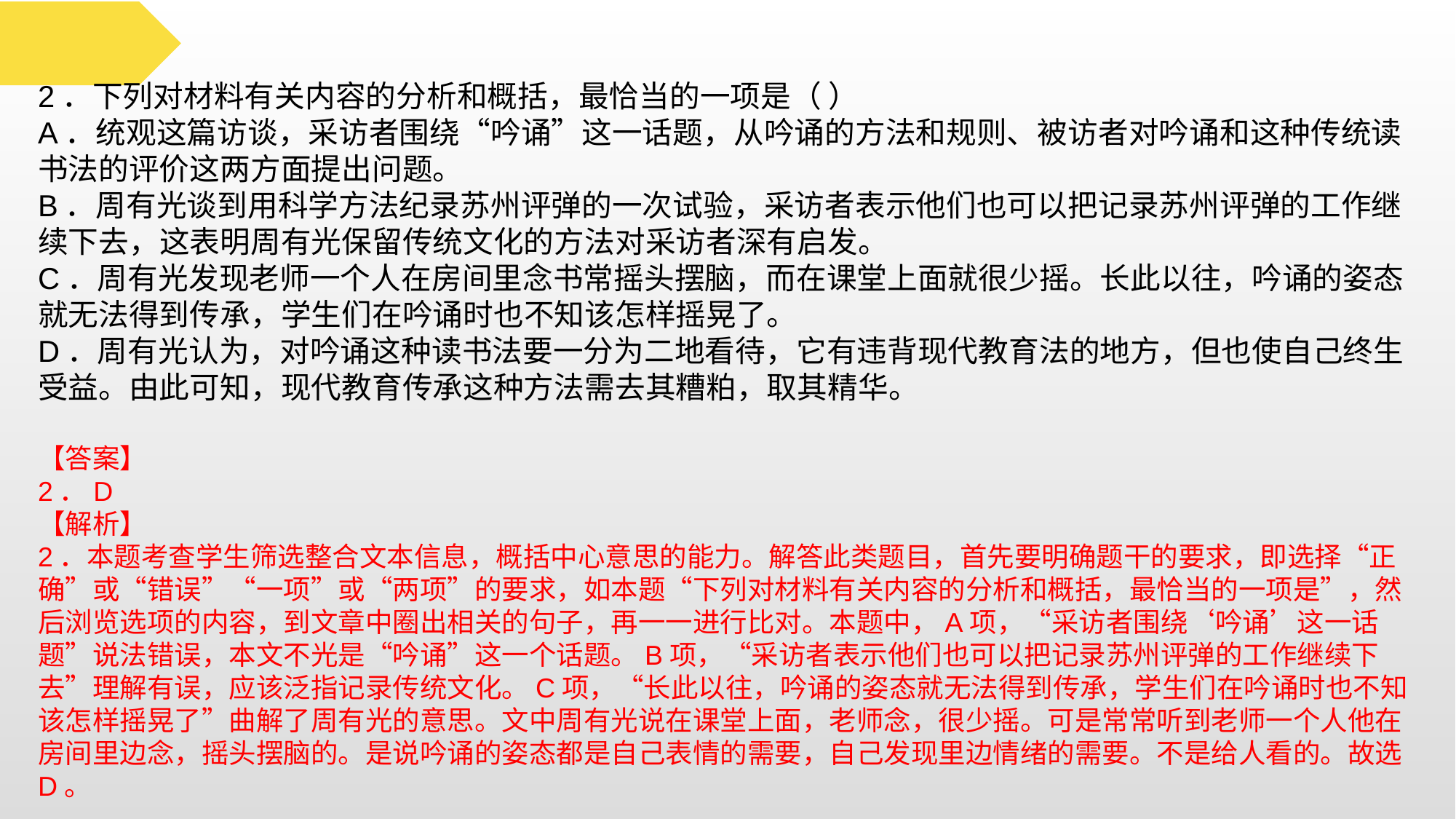

2．下列对材料有关内容的分析和概括，最恰当的一项是（ ）
A．统观这篇访谈，采访者围绕“吟诵”这一话题，从吟诵的方法和规则、被访者对吟诵和这种传统读书法的评价这两方面提出问题。
B．周有光谈到用科学方法纪录苏州评弹的一次试验，采访者表示他们也可以把记录苏州评弹的工作继续下去，这表明周有光保留传统文化的方法对采访者深有启发。
C．周有光发现老师一个人在房间里念书常摇头摆脑，而在课堂上面就很少摇。长此以往，吟诵的姿态就无法得到传承，学生们在吟诵时也不知该怎样摇晃了。
D．周有光认为，对吟诵这种读书法要一分为二地看待，它有违背现代教育法的地方，但也使自己终生受益。由此可知，现代教育传承这种方法需去其糟粕，取其精华。

【答案】
2．D
【解析】
2．本题考查学生筛选整合文本信息，概括中心意思的能力。解答此类题目，首先要明确题干的要求，即选择“正确”或“错误”“一项”或“两项”的要求，如本题“下列对材料有关内容的分析和概括，最恰当的一项是”，然后浏览选项的内容，到文章中圈出相关的句子，再一一进行比对。本题中，A项，“采访者围绕‘吟诵’这一话题”说法错误，本文不光是“吟诵”这一个话题。B项，“采访者表示他们也可以把记录苏州评弹的工作继续下去”理解有误，应该泛指记录传统文化。C项，“长此以往，吟诵的姿态就无法得到传承，学生们在吟诵时也不知该怎样摇晃了”曲解了周有光的意思。文中周有光说在课堂上面，老师念，很少摇。可是常常听到老师一个人他在房间里边念，摇头摆脑的。是说吟诵的姿态都是自己表情的需要，自己发现里边情绪的需要。不是给人看的。故选D。